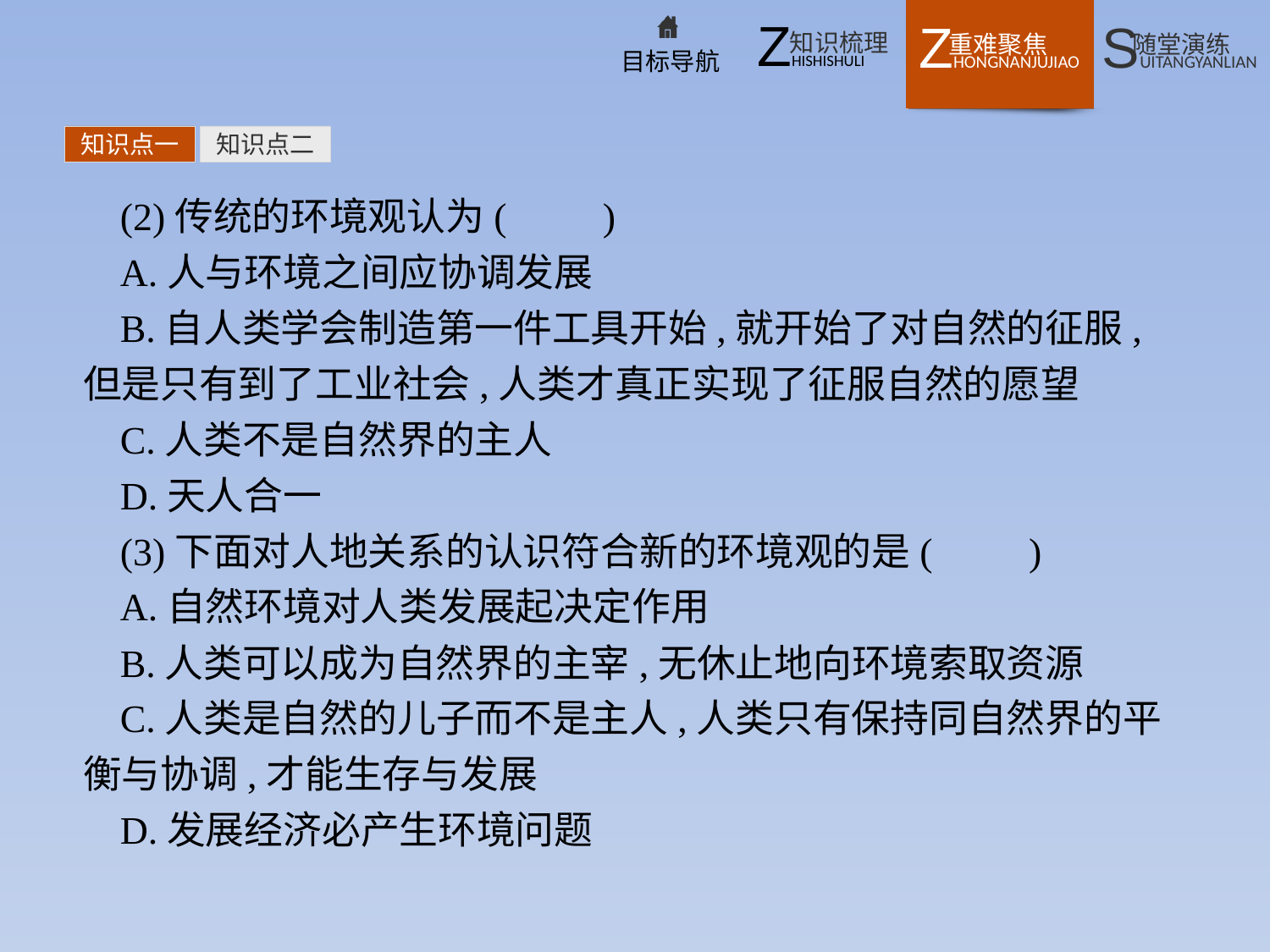

知识点一
知识点二
(2)传统的环境观认为(　　)
A.人与环境之间应协调发展
B.自人类学会制造第一件工具开始,就开始了对自然的征服,但是只有到了工业社会,人类才真正实现了征服自然的愿望
C.人类不是自然界的主人
D.天人合一
(3)下面对人地关系的认识符合新的环境观的是(　　)
A.自然环境对人类发展起决定作用
B.人类可以成为自然界的主宰,无休止地向环境索取资源
C.人类是自然的儿子而不是主人,人类只有保持同自然界的平衡与协调,才能生存与发展
D.发展经济必产生环境问题